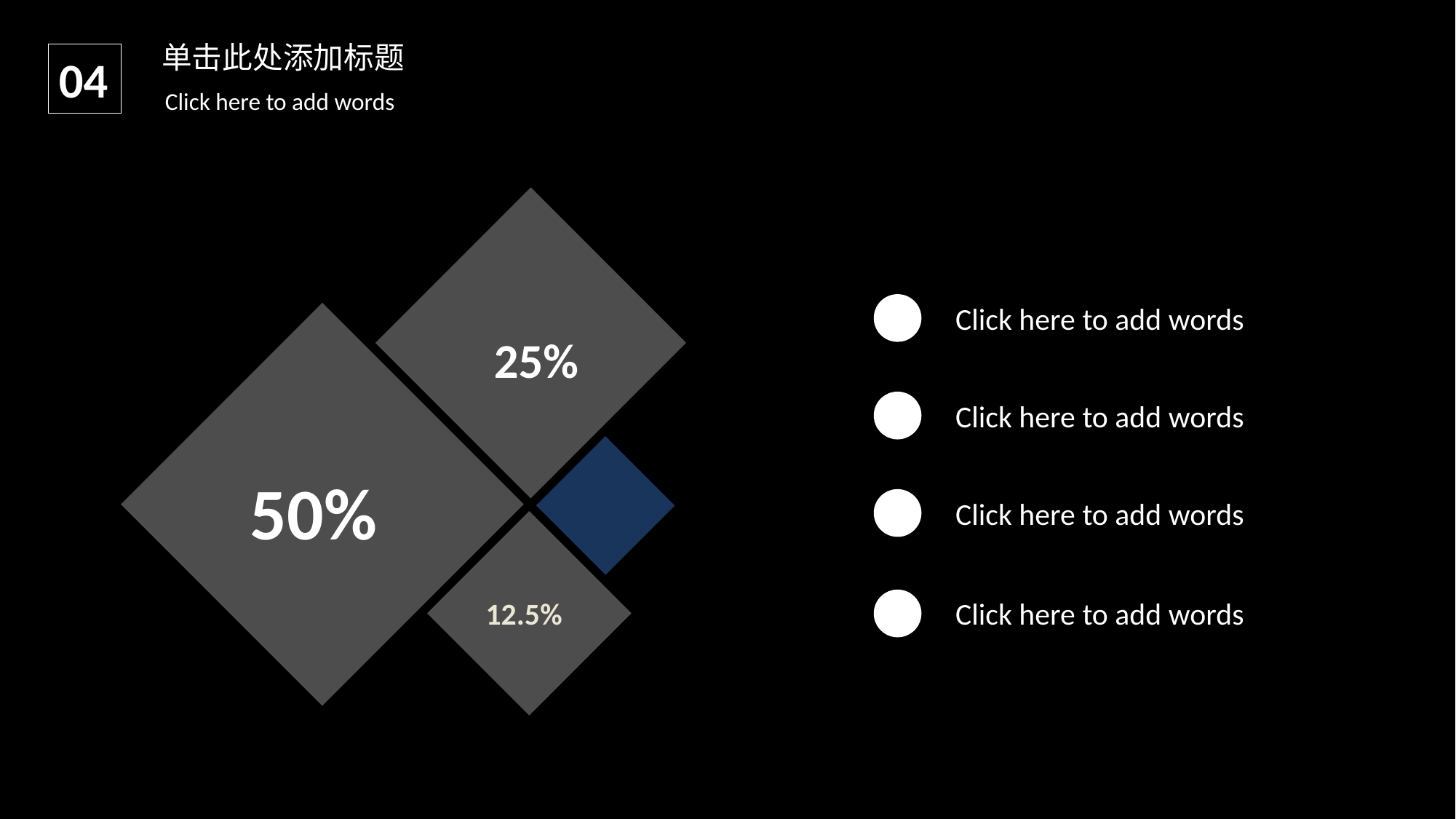

单击此处添加标题
04
Click here to add words

Click here to add words
25%

Click here to add words

50%

Click here to add words

12.5%
Click here to add words